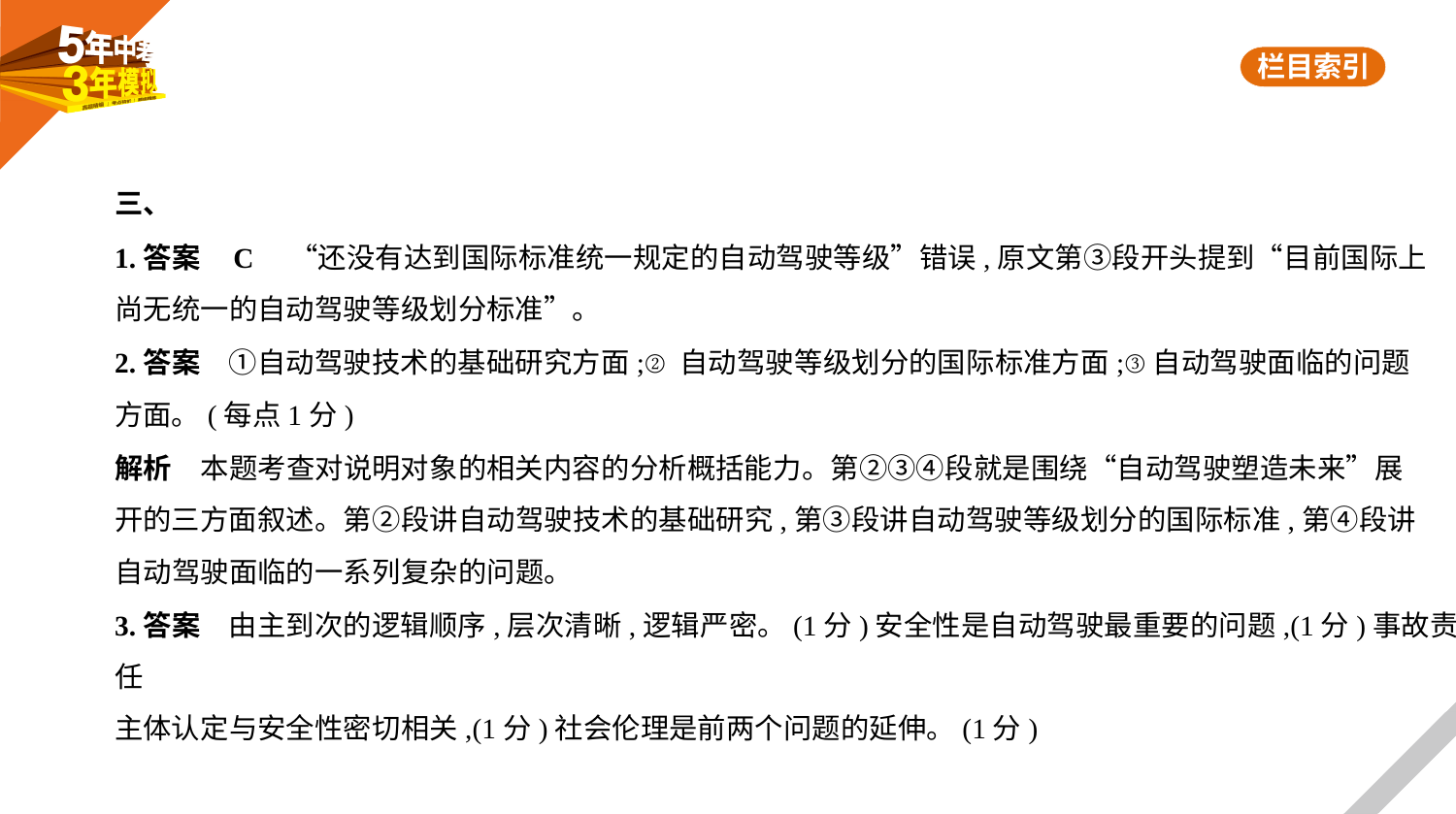

三、
1.答案    C　“还没有达到国际标准统一规定的自动驾驶等级”错误,原文第③段开头提到“目前国际上
尚无统一的自动驾驶等级划分标准”。
2.答案　①自动驾驶技术的基础研究方面;②自动驾驶等级划分的国际标准方面;③自动驾驶面临的问题
方面。(每点1分)
解析　本题考查对说明对象的相关内容的分析概括能力。第②③④段就是围绕“自动驾驶塑造未来”展
开的三方面叙述。第②段讲自动驾驶技术的基础研究,第③段讲自动驾驶等级划分的国际标准,第④段讲
自动驾驶面临的一系列复杂的问题。
3.答案　由主到次的逻辑顺序,层次清晰,逻辑严密。(1分)安全性是自动驾驶最重要的问题,(1分)事故责任
主体认定与安全性密切相关,(1分)社会伦理是前两个问题的延伸。(1分)